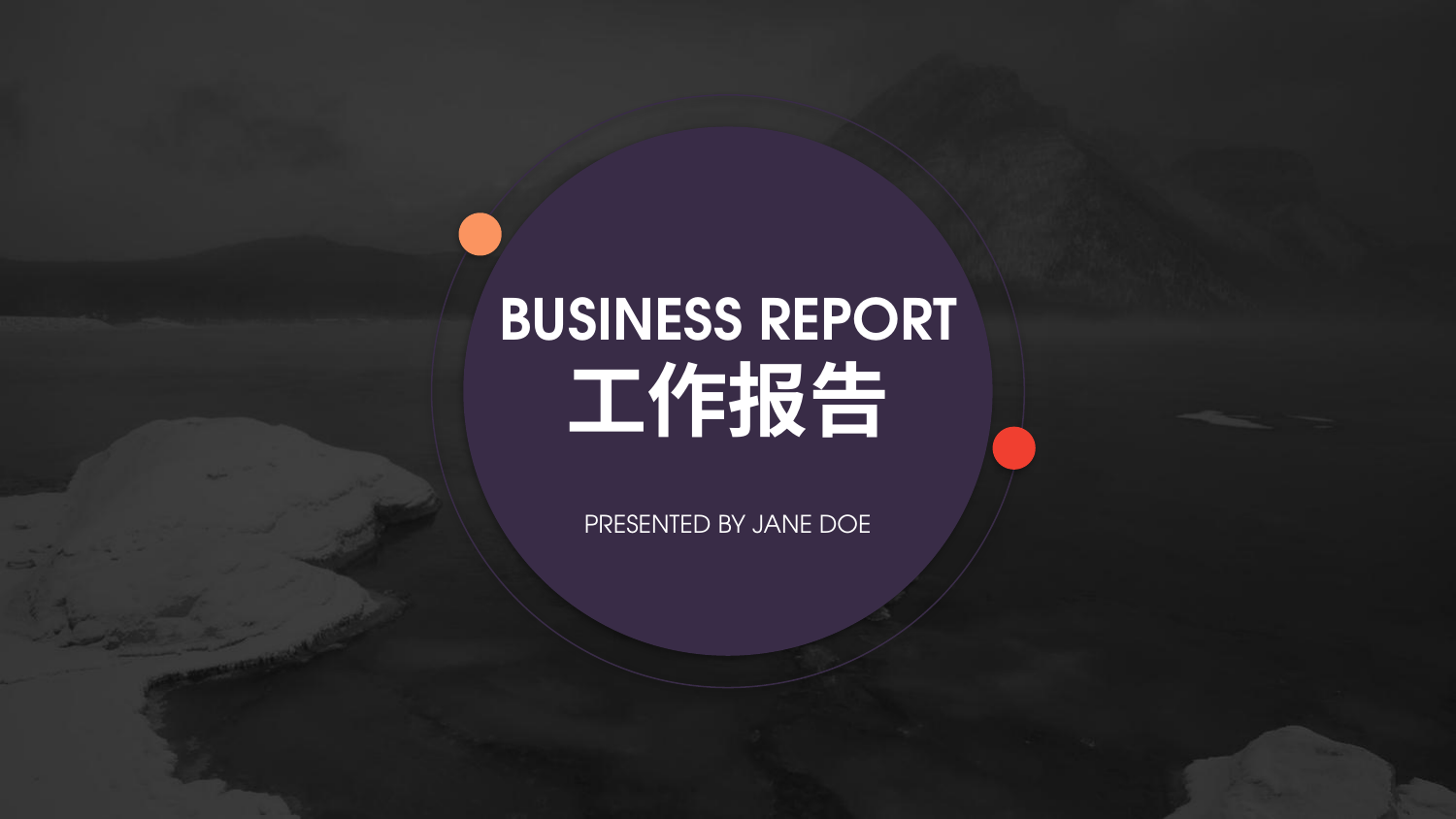

BUSINESS REPORT
工作报告

PRESENTED BY JANE DOE